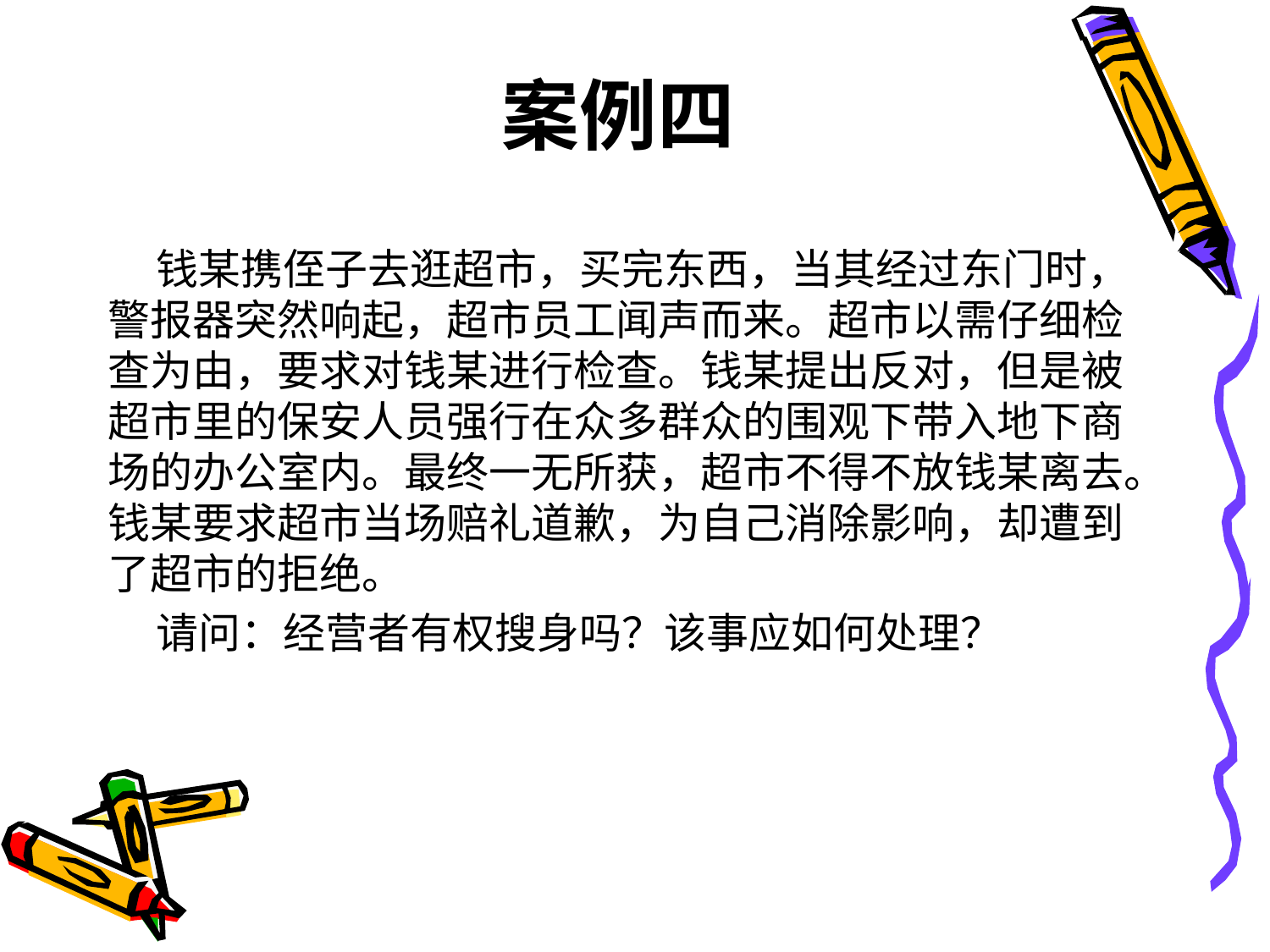

# 案例四
    钱某携侄子去逛超市，买完东西，当其经过东门时，警报器突然响起，超市员工闻声而来。超市以需仔细检查为由，要求对钱某进行检查。钱某提出反对，但是被超市里的保安人员强行在众多群众的围观下带入地下商场的办公室内。最终一无所获，超市不得不放钱某离去。钱某要求超市当场赔礼道歉，为自己消除影响，却遭到了超市的拒绝。
    请问：经营者有权搜身吗？该事应如何处理？